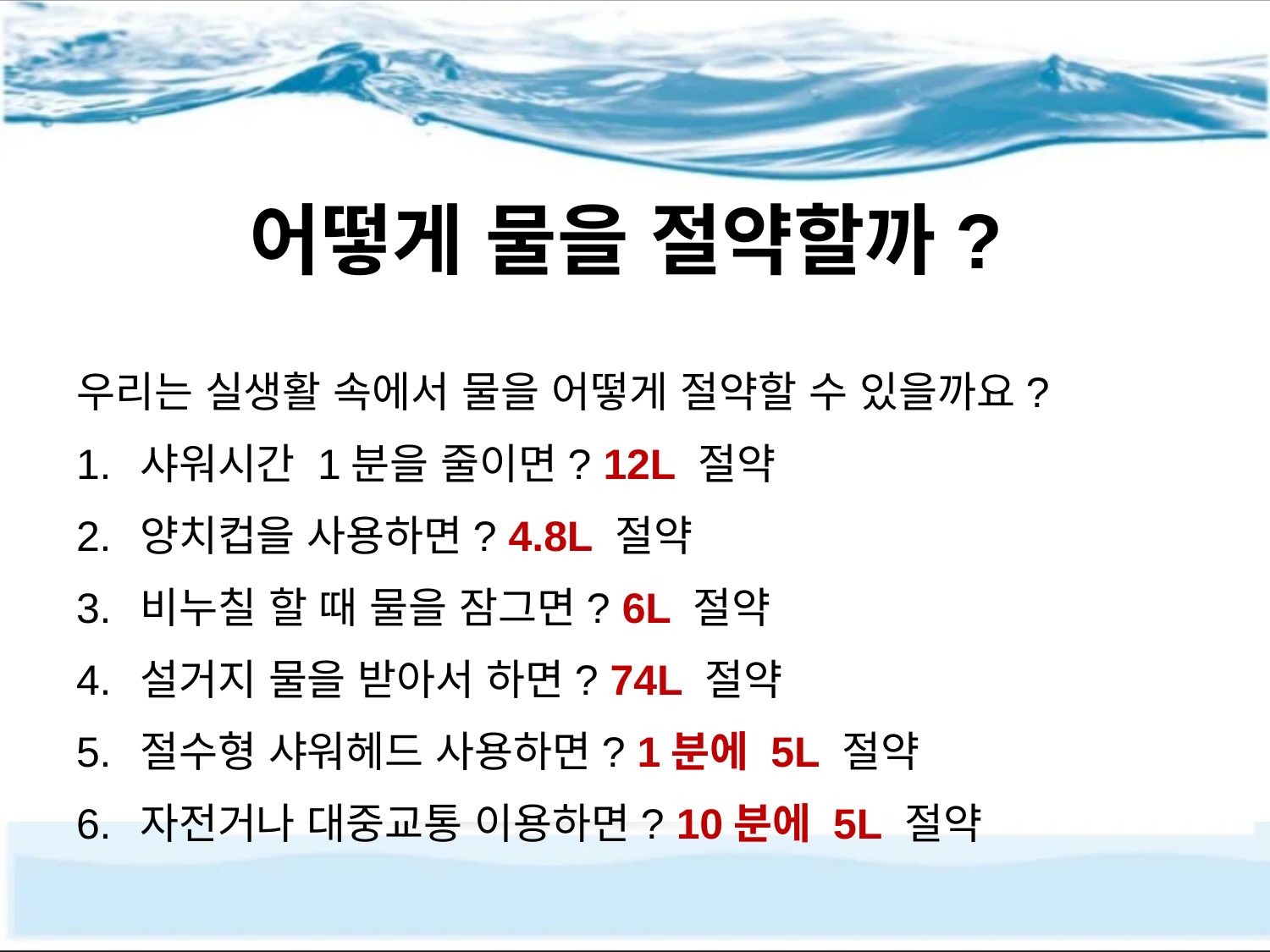

어떻게 물을 절약할까?
우리는 실생활 속에서 물을 어떻게 절약할 수 있을까요?
샤워시간 1분을 줄이면? 12L 절약
양치컵을 사용하면? 4.8L 절약
비누칠 할 때 물을 잠그면? 6L 절약
설거지 물을 받아서 하면? 74L 절약
절수형 샤워헤드 사용하면? 1분에 5L 절약
자전거나 대중교통 이용하면? 10분에 5L 절약